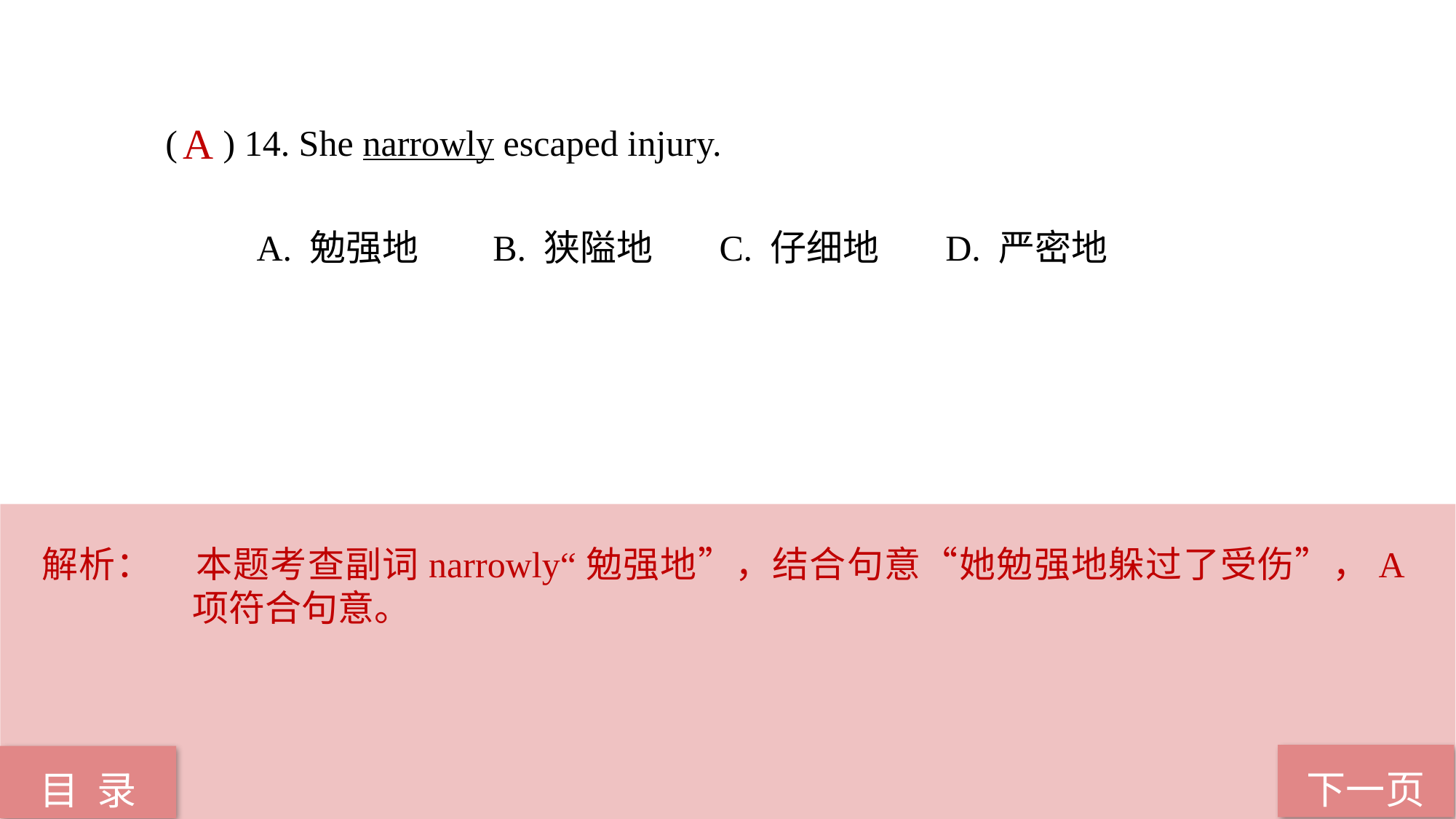

(     ) 14. She narrowly escaped injury.

          A. 勉强地        B. 狭隘地       C. 仔细地       D. 严密地
A
解析：	本题考查副词narrowly“勉强地”，结合句意“她勉强地躲过了受伤”，A项符合句意。